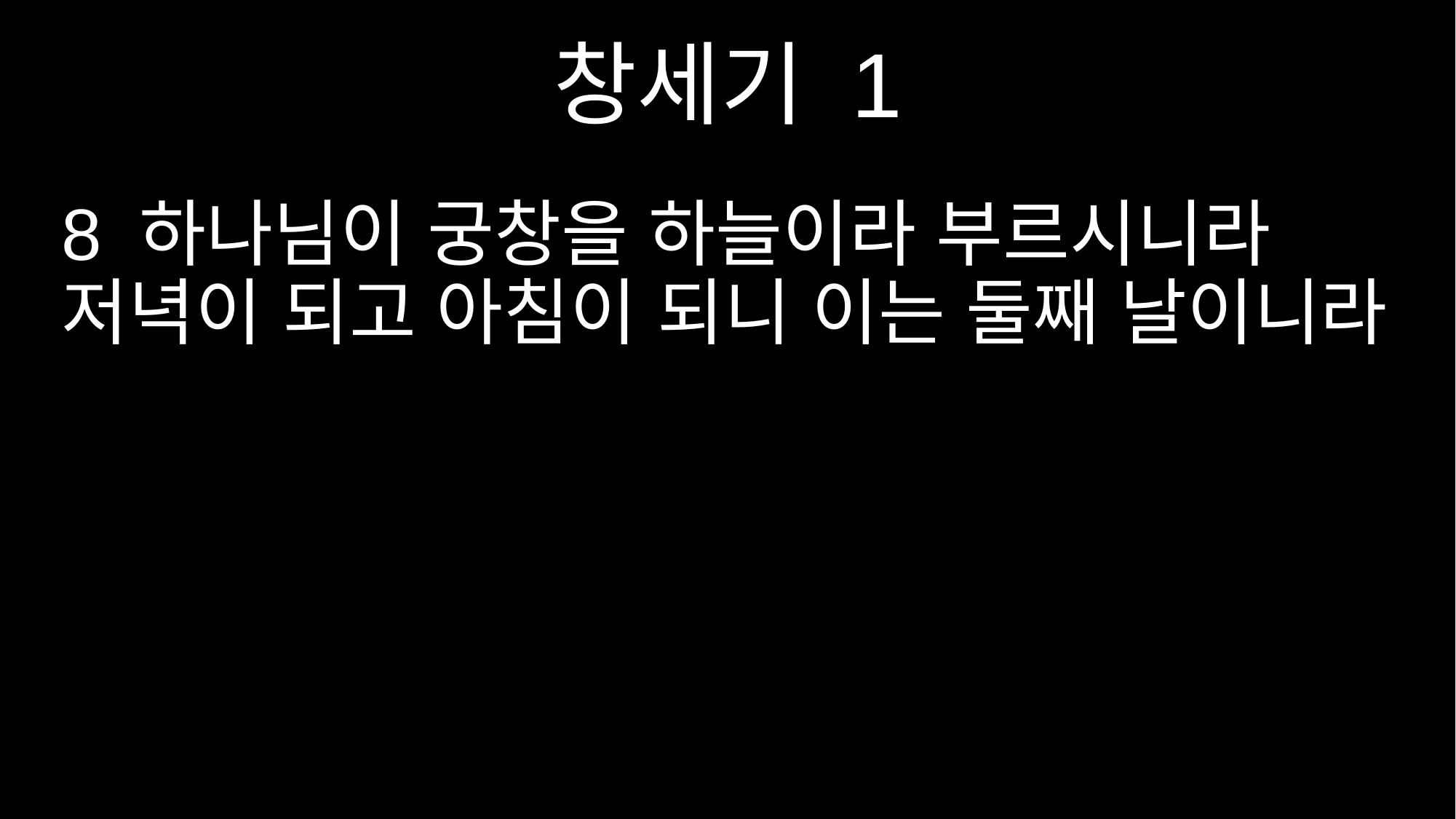

창세기 1
8 하나님이 궁창을 하늘이라 부르시니라 저녁이 되고 아침이 되니 이는 둘째 날이니라